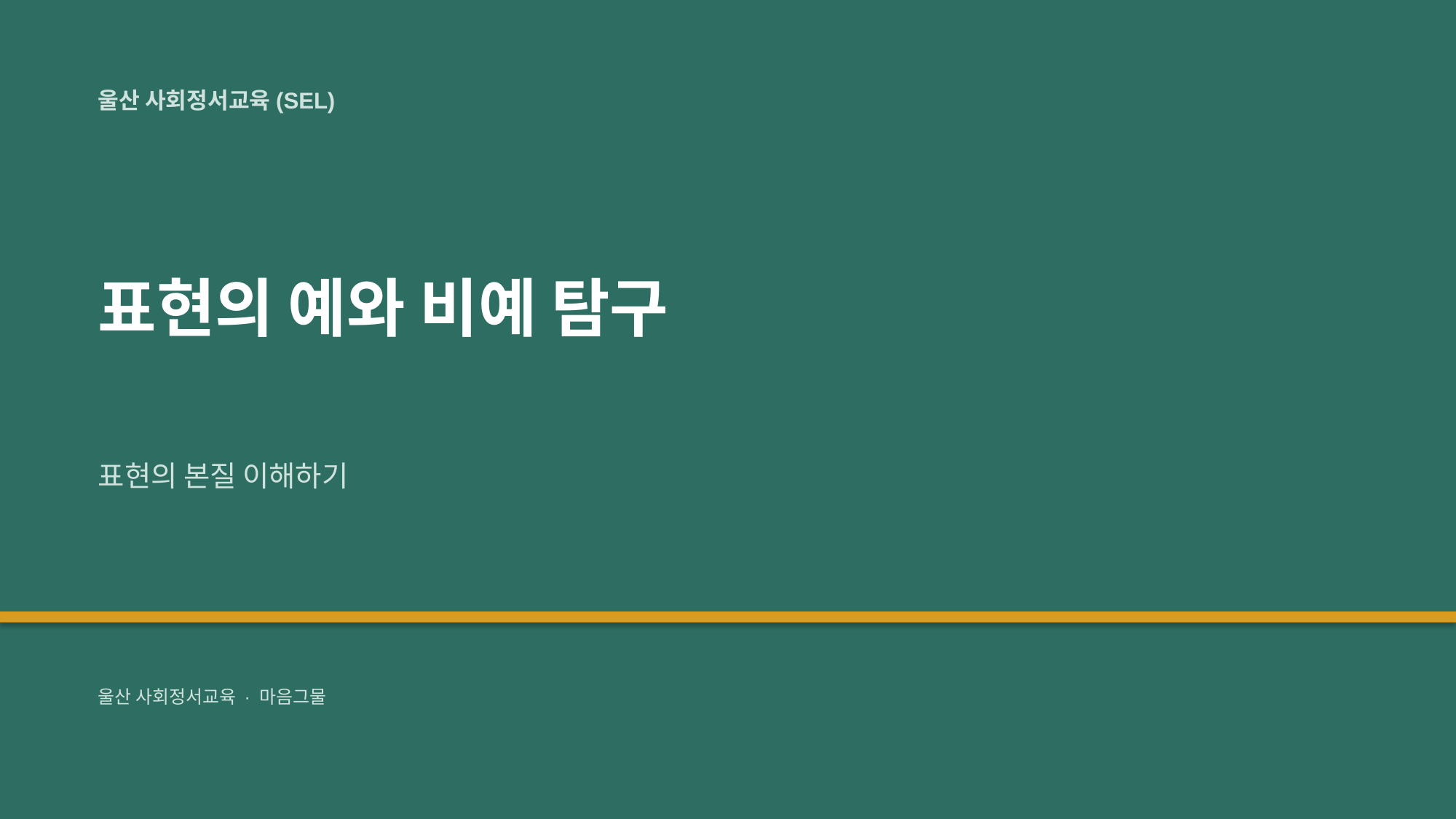

울산 사회정서교육(SEL)
표현의 예와 비예 탐구
표현의 본질 이해하기

울산 사회정서교육 · 마음그물